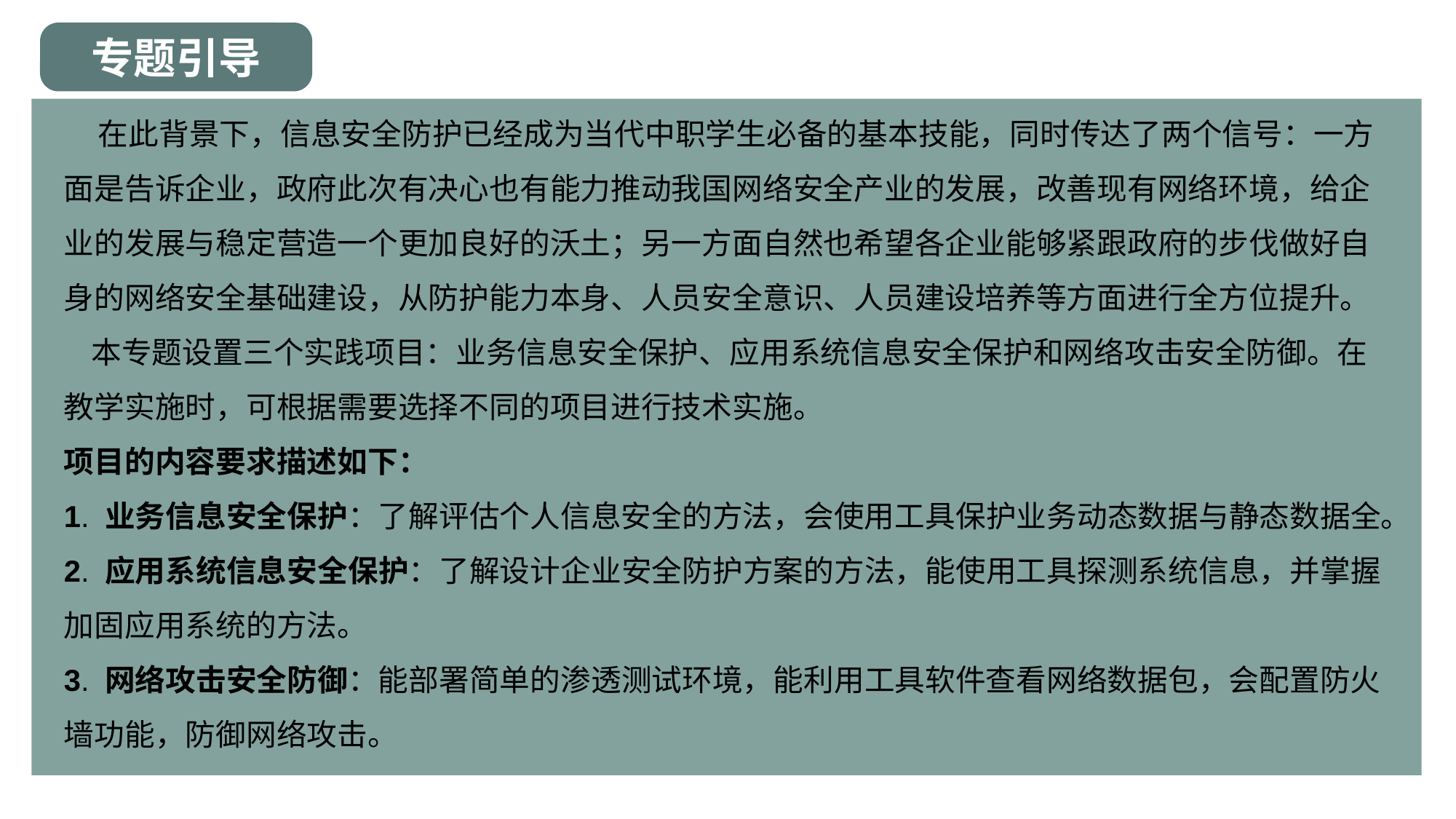

专题引导
    在此背景下，信息安全防护已经成为当代中职学生必备的基本技能，同时传达了两个信号：一方面是告诉企业，政府此次有决心也有能力推动我国网络安全产业的发展，改善现有网络环境，给企业的发展与稳定营造一个更加良好的沃土；另一方面自然也希望各企业能够紧跟政府的步伐做好自身的网络安全基础建设，从防护能力本身、人员安全意识、人员建设培养等方面进行全方位提升。
   本专题设置三个实践项目：业务信息安全保护、应用系统信息安全保护和网络攻击安全防御。在教学实施时，可根据需要选择不同的项目进行技术实施。
项目的内容要求描述如下：
1. 业务信息安全保护：了解评估个人信息安全的方法，会使用工具保护业务动态数据与静态数据全。
2. 应用系统信息安全保护：了解设计企业安全防护方案的方法，能使用工具探测系统信息，并掌握加固应用系统的方法。
3. 网络攻击安全防御：能部署简单的渗透测试环境，能利用工具软件查看网络数据包，会配置防火墙功能，防御网络攻击。

专题引导